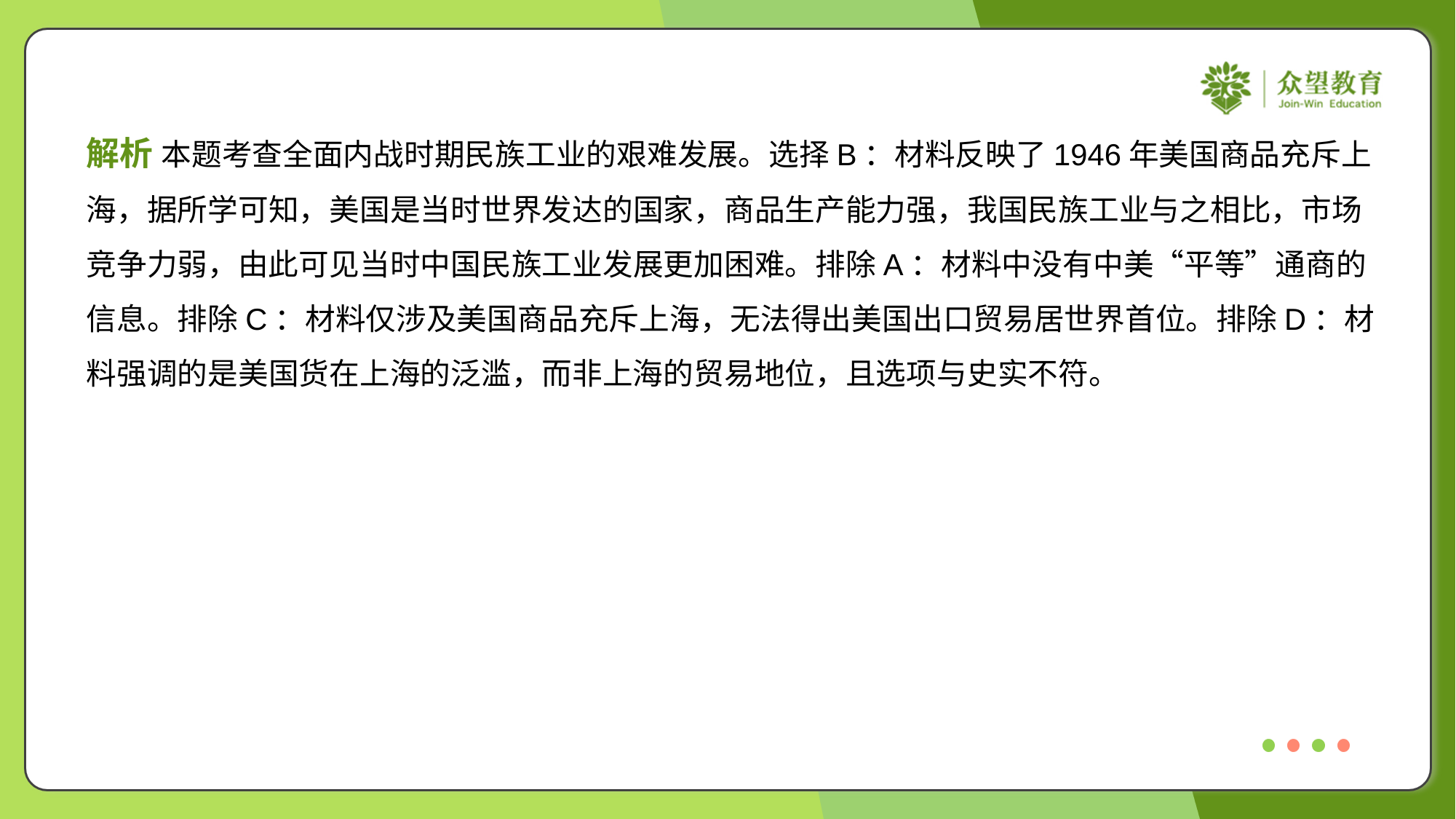

解析 本题考查全面内战时期民族工业的艰难发展。选择B：材料反映了1946年美国商品充斥上
海，据所学可知，美国是当时世界发达的国家，商品生产能力强，我国民族工业与之相比，市场
竞争力弱，由此可见当时中国民族工业发展更加困难。排除A：材料中没有中美“平等”通商的
信息。排除C：材料仅涉及美国商品充斥上海，无法得出美国出口贸易居世界首位。排除D：材
料强调的是美国货在上海的泛滥，而非上海的贸易地位，且选项与史实不符。